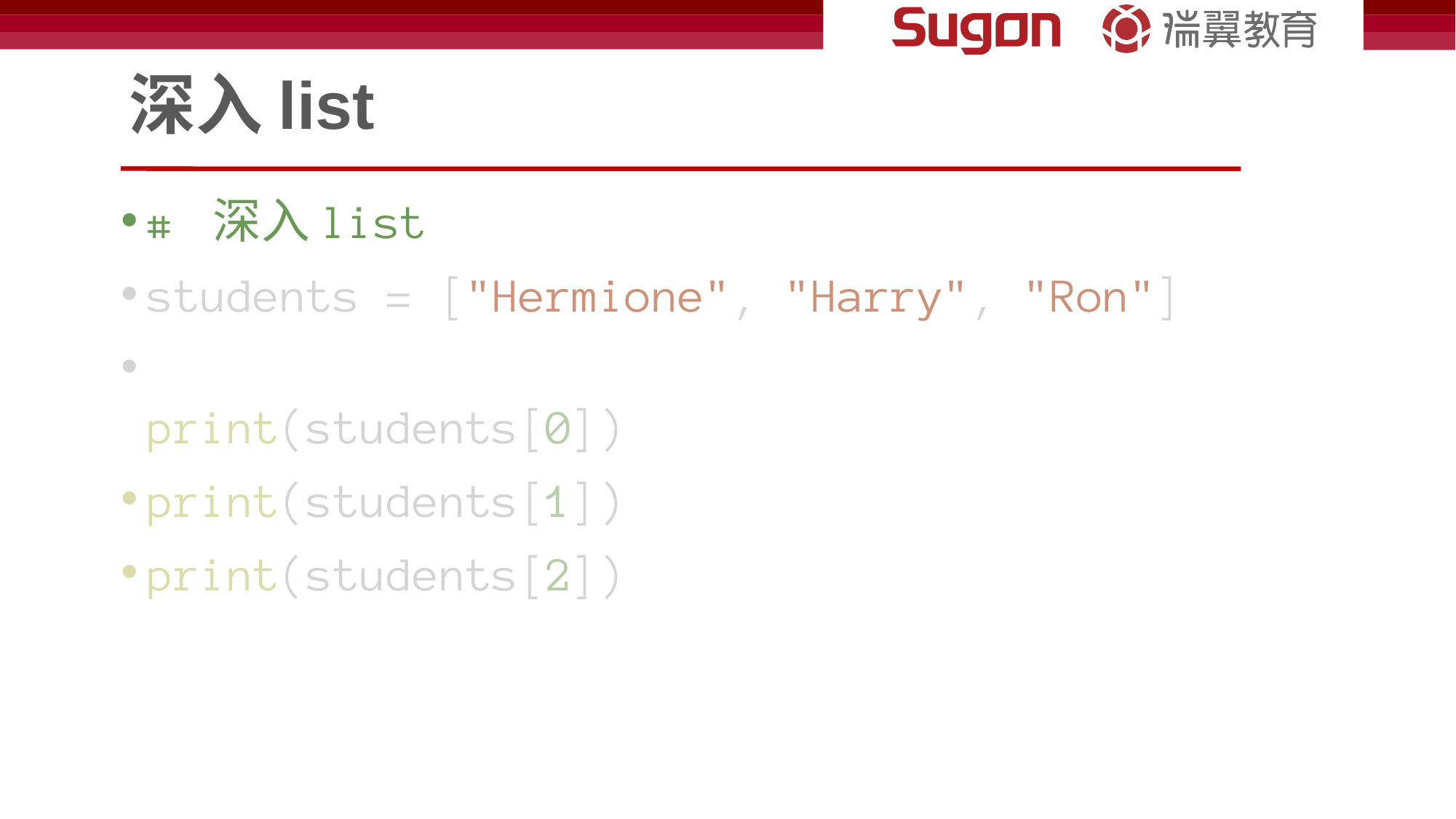

# 深入list
# 深入list
students = ["Hermione", "Harry", "Ron"]
print(students[0])
print(students[1])
print(students[2])